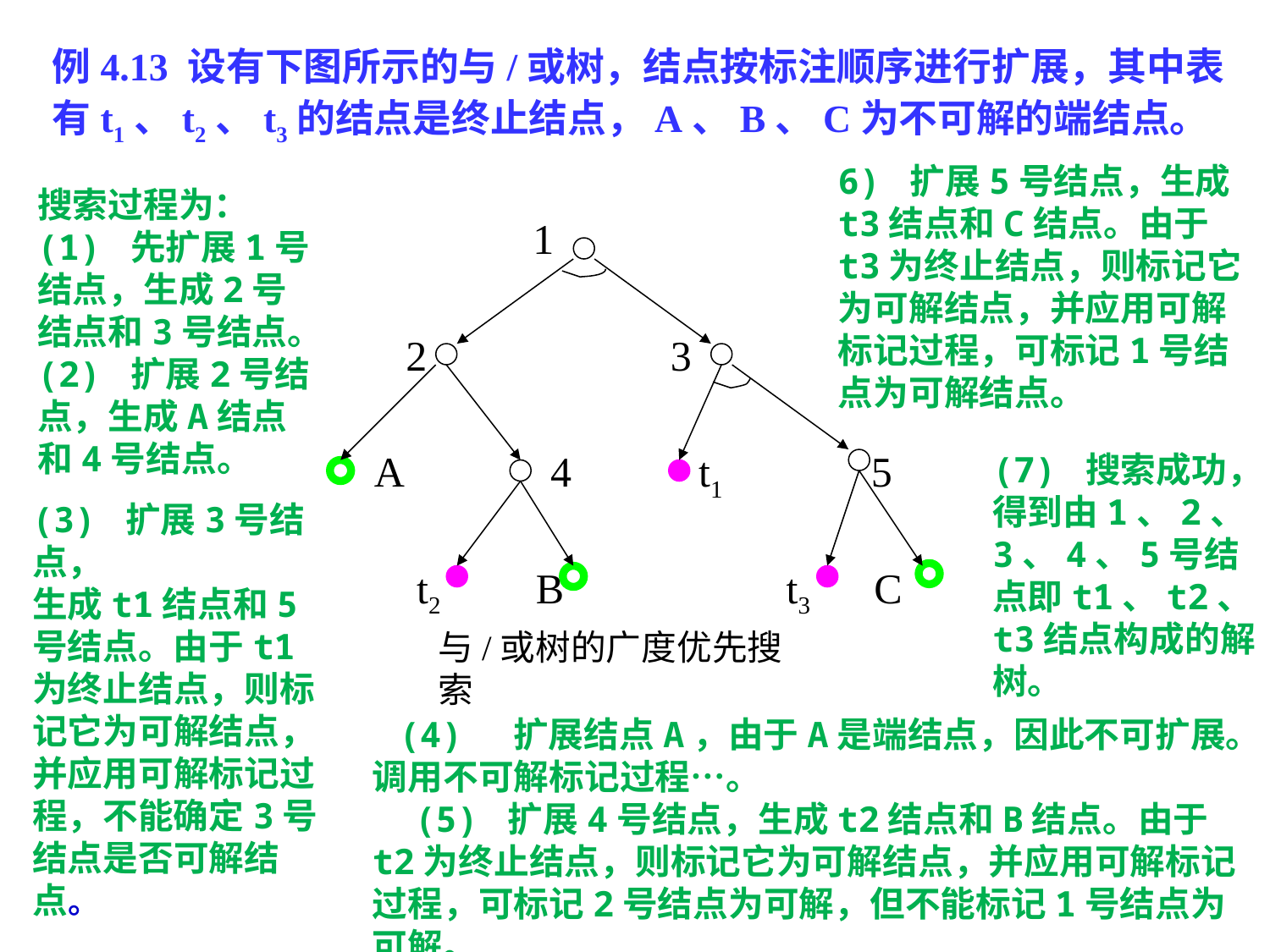

例4.13 设有下图所示的与/或树，结点按标注顺序进行扩展，其中表有t1、t2、t3的结点是终止结点，A、B、C为不可解的端结点。
6) 扩展5号结点，生成t3结点和C结点。由于t3为终止结点，则标记它为可解结点，并应用可解标记过程，可标记1号结点为可解结点。
搜索过程为：
(1) 先扩展1号结点，生成2号结点和3号结点。
(2) 扩展2号结点，生成A结点和4号结点。
1

2                       3

A              4            t1              5
(7) 搜索成功，得到由1、2、3、4、5号结点即t1、t2、t3结点构成的解树。

(3) 扩展3号结点，
生成t1结点和5号结点。由于t1为终止结点，则标记它为可解结点，并应用可解标记过程，不能确定3号结点是否可解结点。
  t2         B                     t3      C

与/或树的广度优先搜索
   (4)  扩展结点A，由于A是端结点，因此不可扩展。调用不可解标记过程…。
  (5) 扩展4号结点，生成t2结点和B结点。由于t2为终止结点，则标记它为可解结点，并应用可解标记过程，可标记2号结点为可解，但不能标记1号结点为可解。